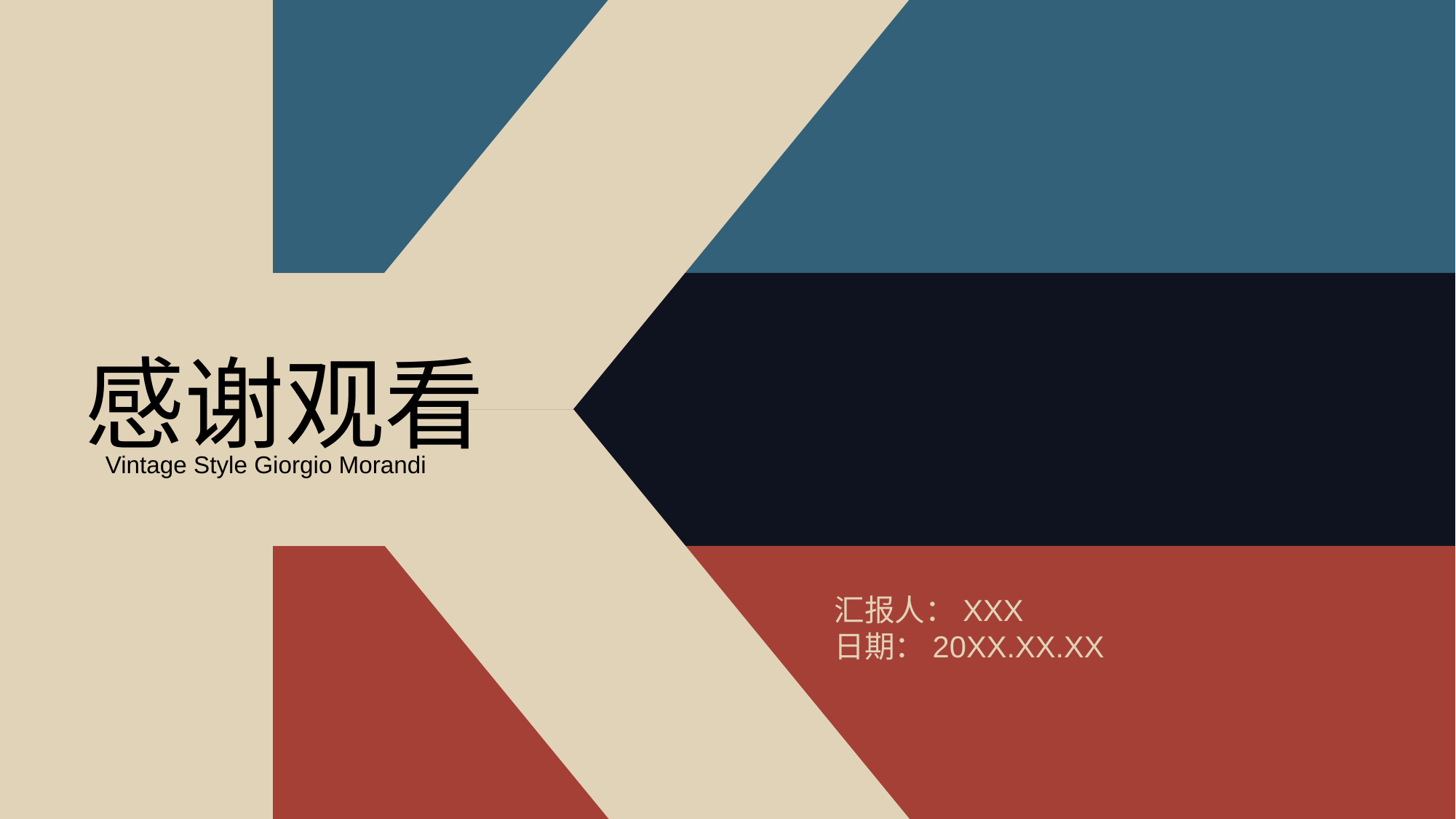

感谢观看
Vintage Style Giorgio Morandi

汇报人：XXX
日期：20XX.XX.XX